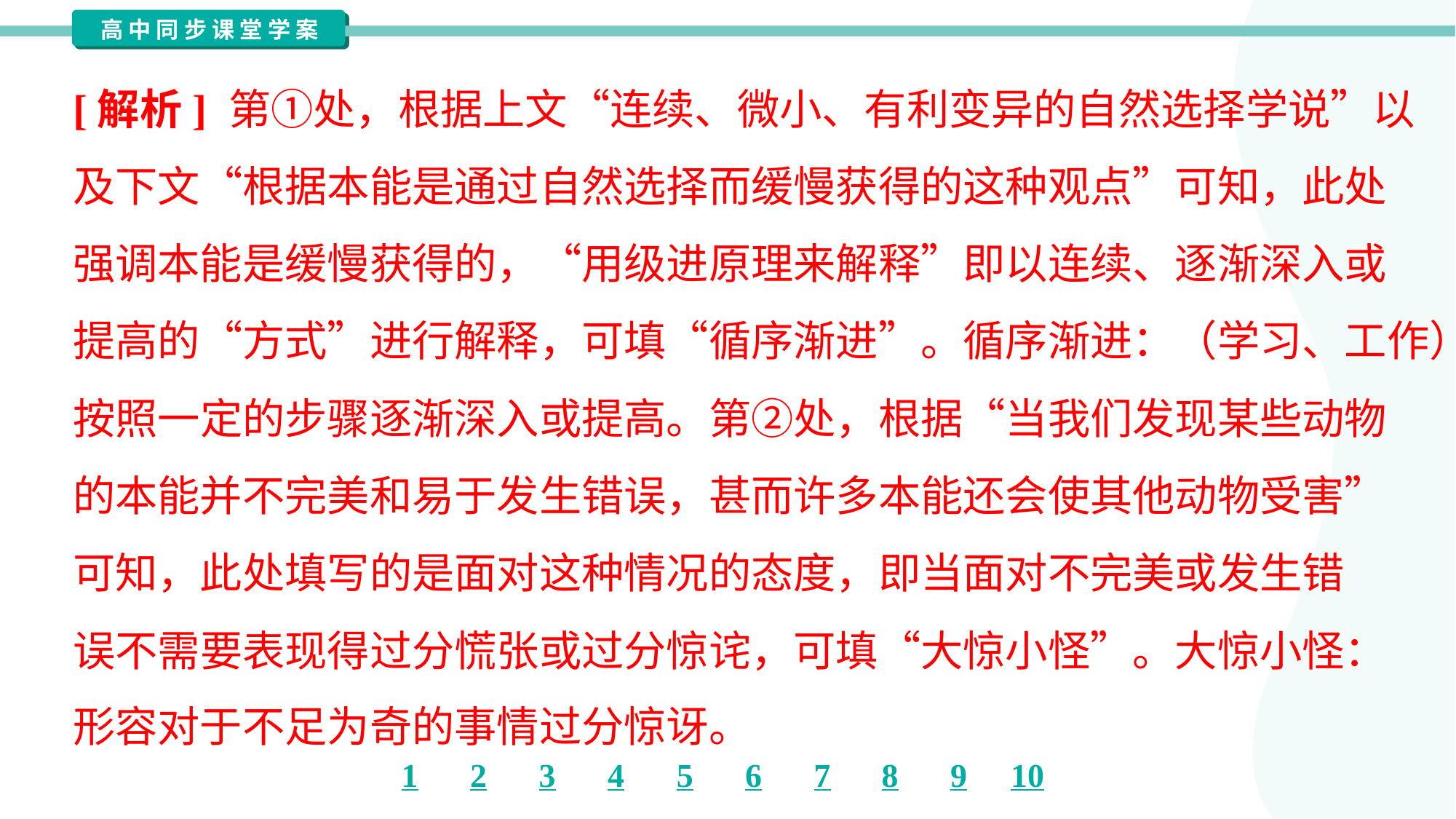

[解析] 第①处，根据上文“连续、微小、有利变异的自然选择学说”以
及下文“根据本能是通过自然选择而缓慢获得的这种观点”可知，此处
强调本能是缓慢获得的，“用级进原理来解释”即以连续、逐渐深入或
提高的“方式”进行解释，可填“循序渐进”。循序渐进：（学习、工作）
按照一定的步骤逐渐深入或提高。第②处，根据“当我们发现某些动物
的本能并不完美和易于发生错误，甚而许多本能还会使其他动物受害”
可知，此处填写的是面对这种情况的态度，即当面对不完美或发生错
误不需要表现得过分慌张或过分惊诧，可填“大惊小怪”。大惊小怪：
形容对于不足为奇的事情过分惊讶。